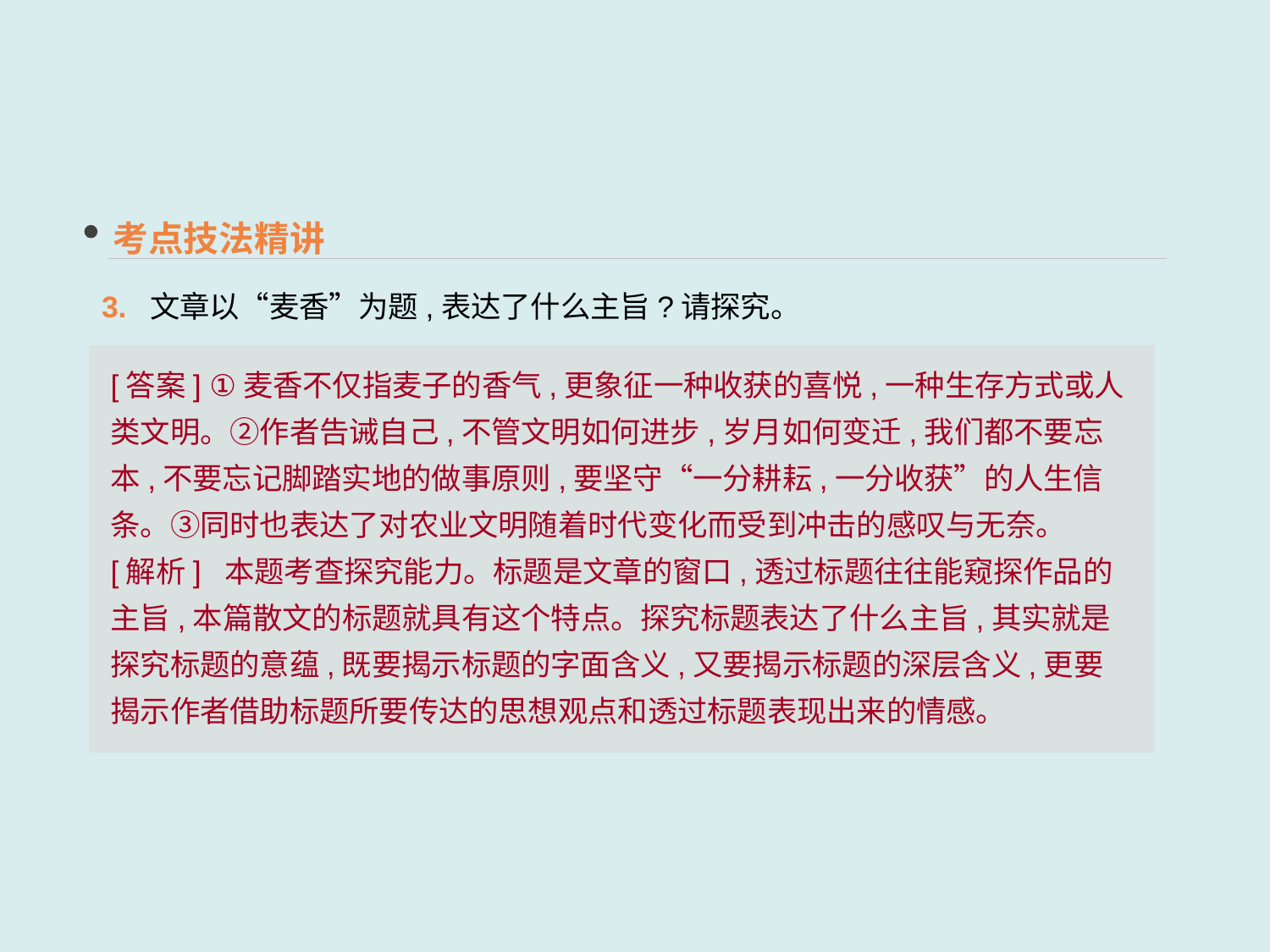

考点技法精讲

3.  文章以“麦香”为题,表达了什么主旨?请探究。

[答案] ①麦香不仅指麦子的香气,更象征一种收获的喜悦,一种生存方式或人类文明。②作者告诫自己,不管文明如何进步,岁月如何变迁,我们都不要忘本,不要忘记脚踏实地的做事原则,要坚守“一分耕耘,一分收获”的人生信条。③同时也表达了对农业文明随着时代变化而受到冲击的感叹与无奈。
[解析]  本题考查探究能力。标题是文章的窗口,透过标题往往能窥探作品的主旨,本篇散文的标题就具有这个特点。探究标题表达了什么主旨,其实就是探究标题的意蕴,既要揭示标题的字面含义,又要揭示标题的深层含义,更要揭示作者借助标题所要传达的思想观点和透过标题表现出来的情感。